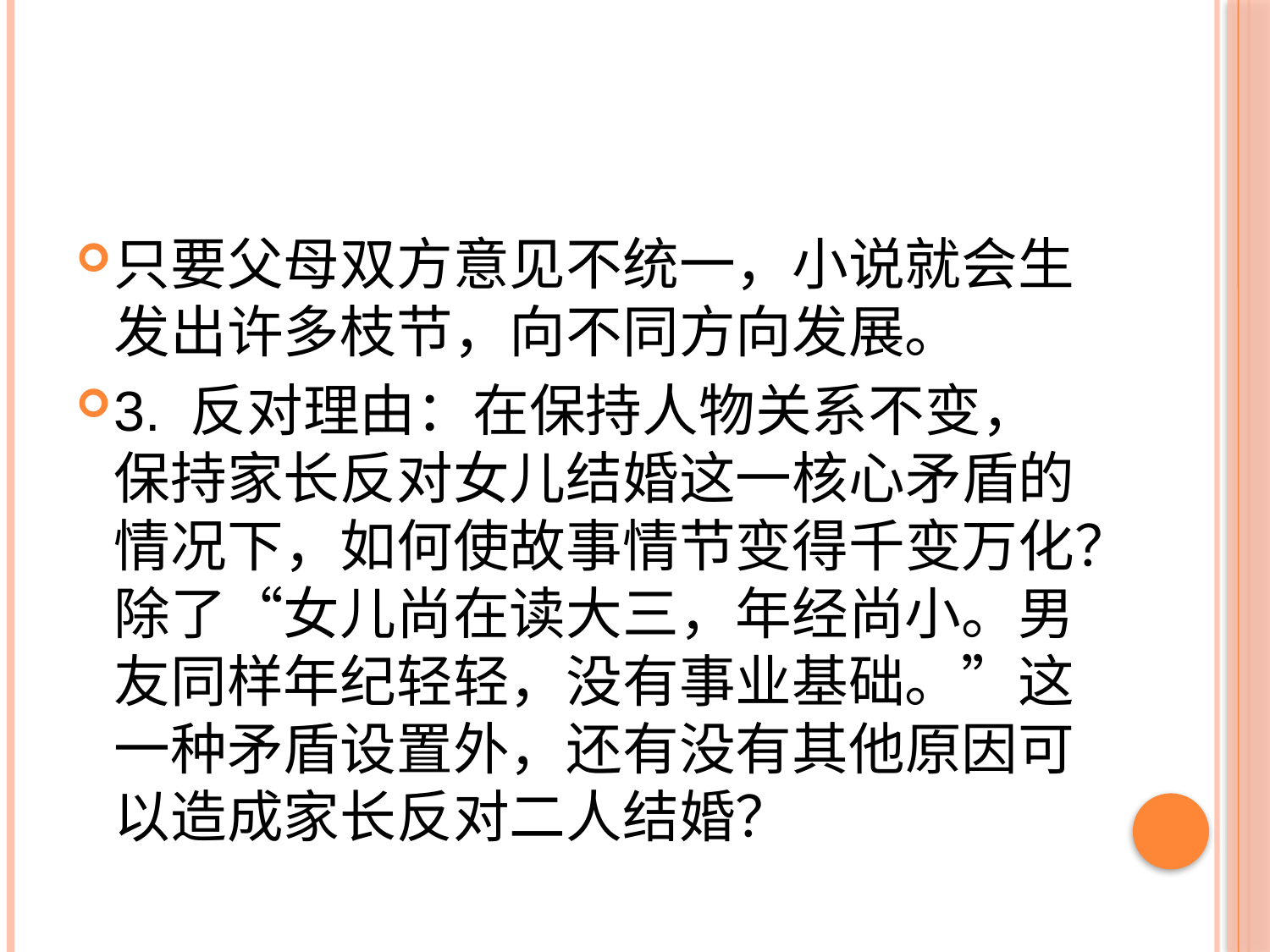

#
只要父母双方意见不统一，小说就会生发出许多枝节，向不同方向发展。
3. 反对理由：在保持人物关系不变，保持家长反对女儿结婚这一核心矛盾的情况下，如何使故事情节变得千变万化？除了“女儿尚在读大三，年经尚小。男友同样年纪轻轻，没有事业基础。”这一种矛盾设置外，还有没有其他原因可以造成家长反对二人结婚？